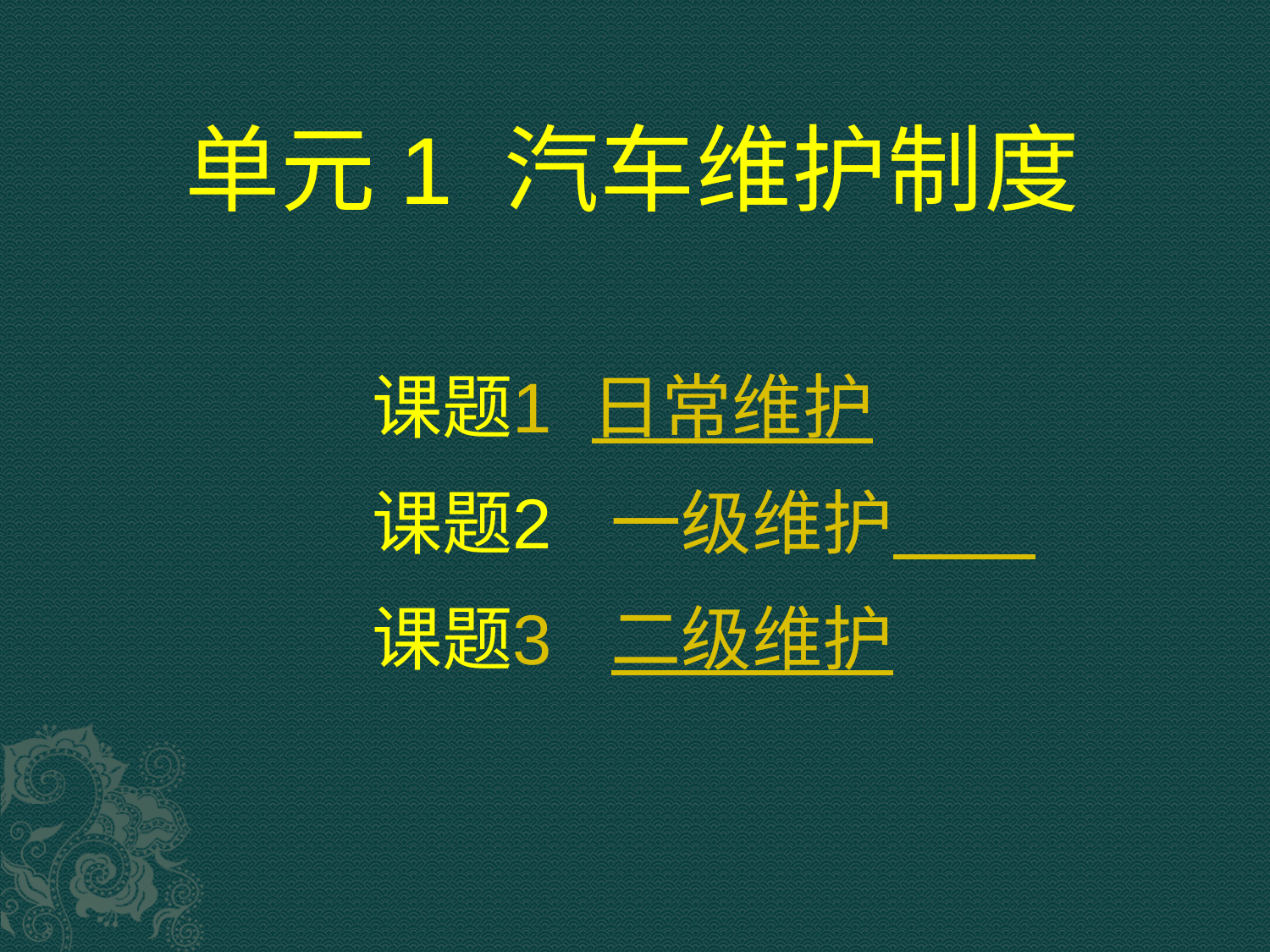

# 单元1 汽车维护制度
                 课题1  日常维护
                 课题2   一级维护
                 课题3   二级维护